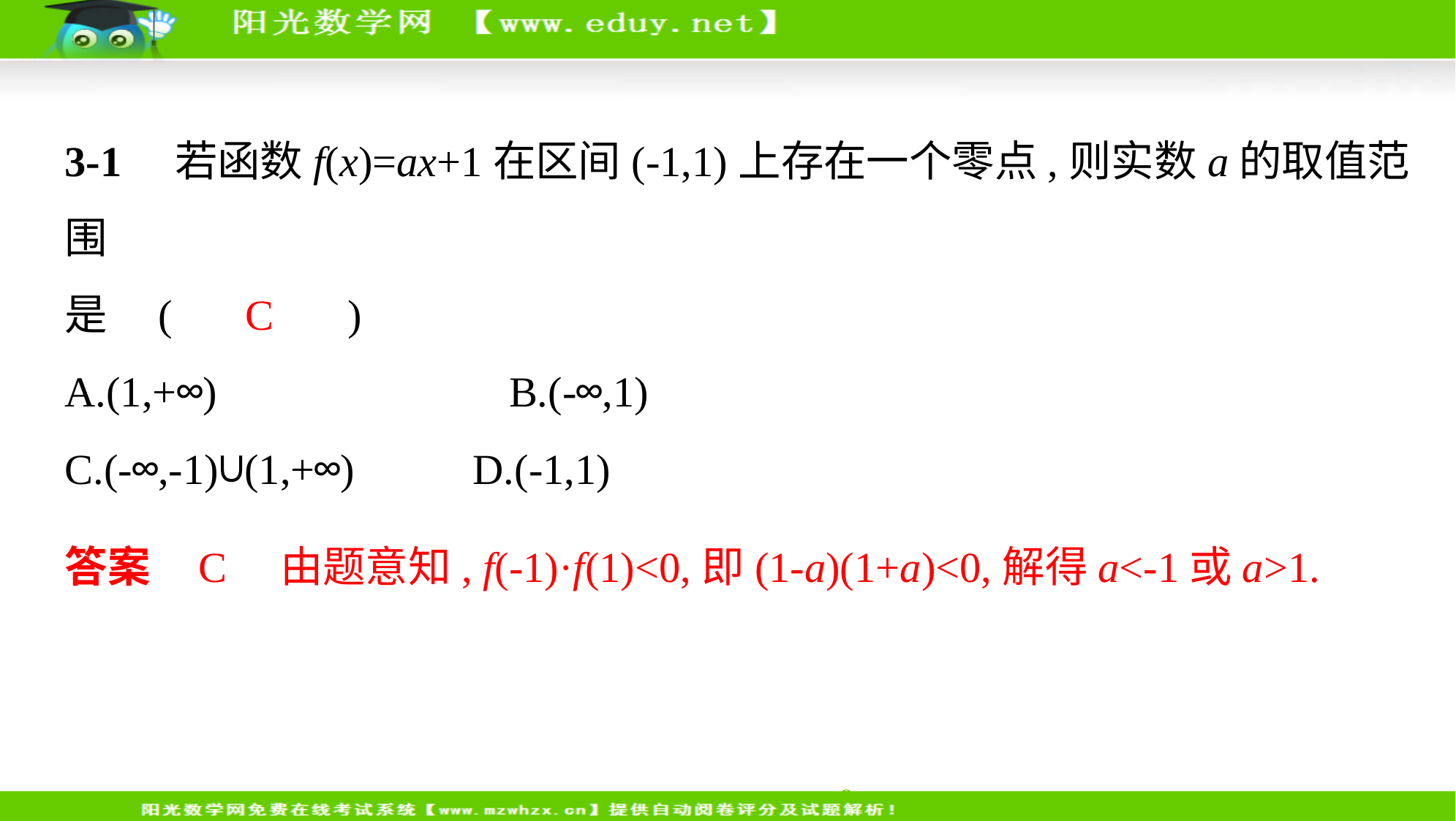

3-1　若函数f(x)=ax+1在区间(-1,1)上存在一个零点,则实数a的取值范围
是 (　 C 　)
A.(1,+∞)                                               B.(-∞,1)
C.(-∞,-1)∪(1,+∞)                   D.(-1,1)

答案    C　由题意知, f(-1)·f(1)<0,即(1-a)(1+a)<0,解得a<-1或a>1.